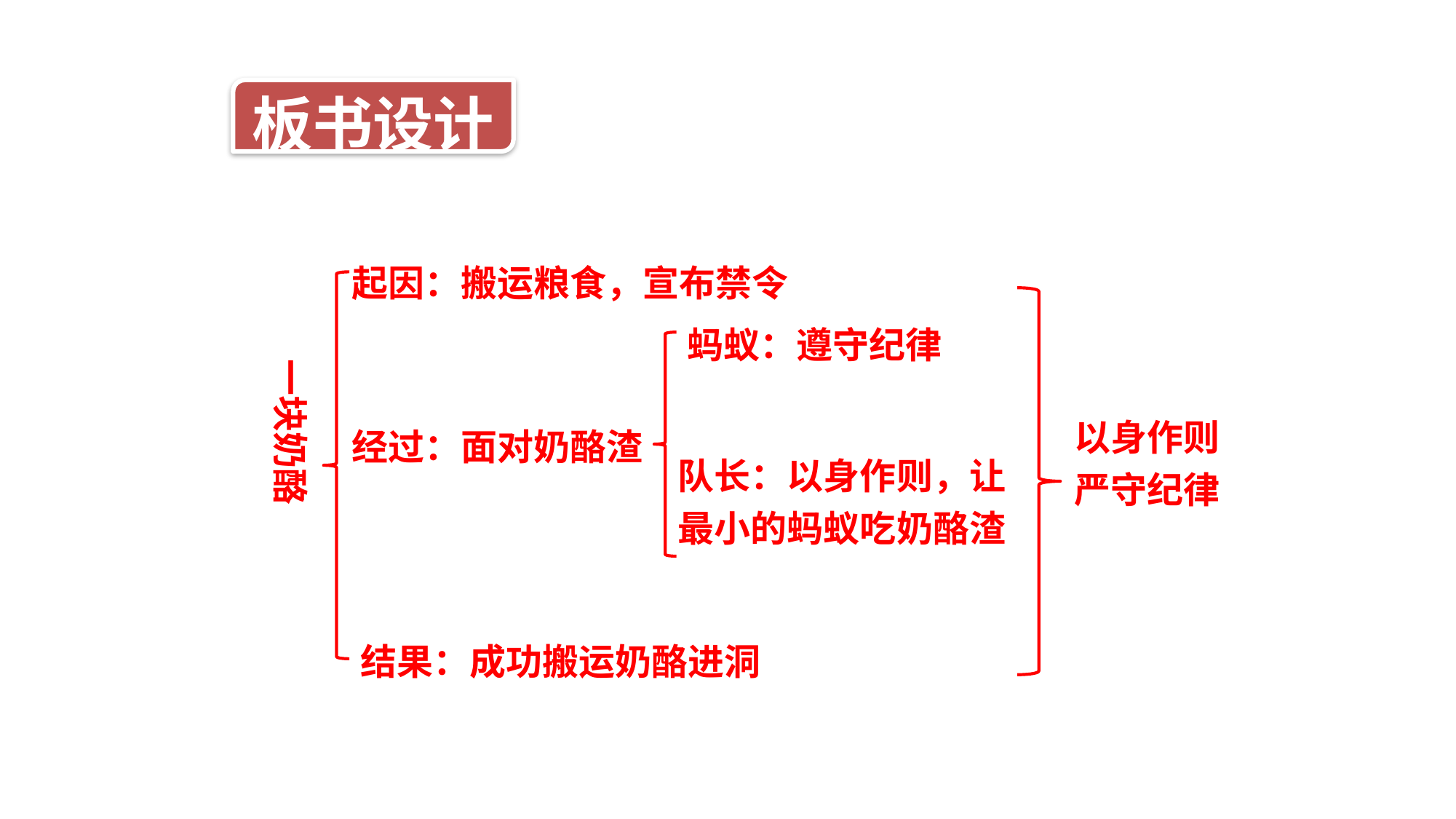

板书设计
起因：搬运粮食，宣布禁令

蚂蚁：遵守纪律

一块奶酪
以身作则
严守纪律
经过：面对奶酪渣
队长：以身作则，让最小的蚂蚁吃奶酪渣
结果：成功搬运奶酪进洞